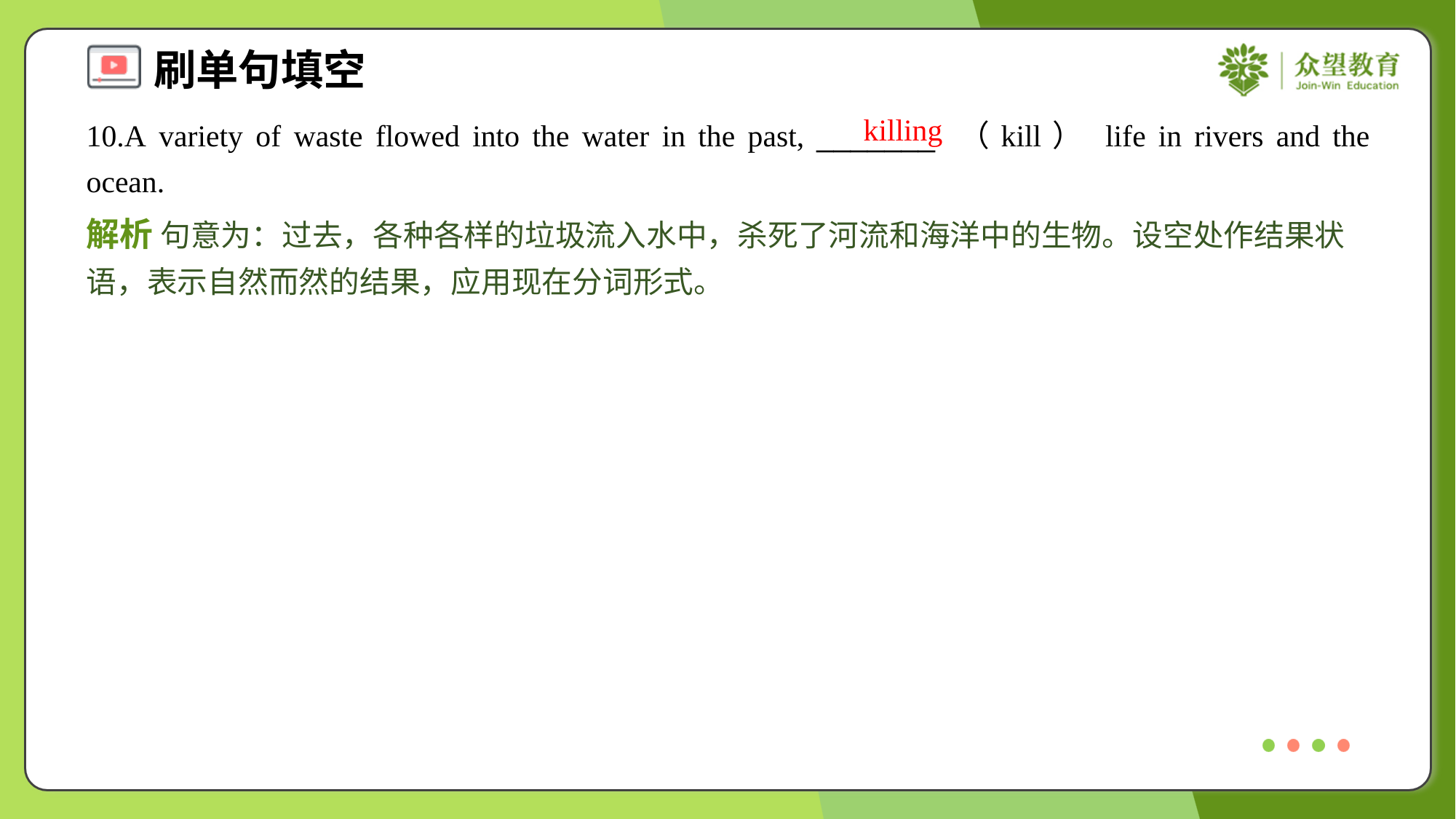

killing
10.A variety of waste flowed into the water in the past, _______ （kill） life in rivers and the ocean.
解析 句意为：过去，各种各样的垃圾流入水中，杀死了河流和海洋中的生物。设空处作结果状语，表示自然而然的结果，应用现在分词形式。